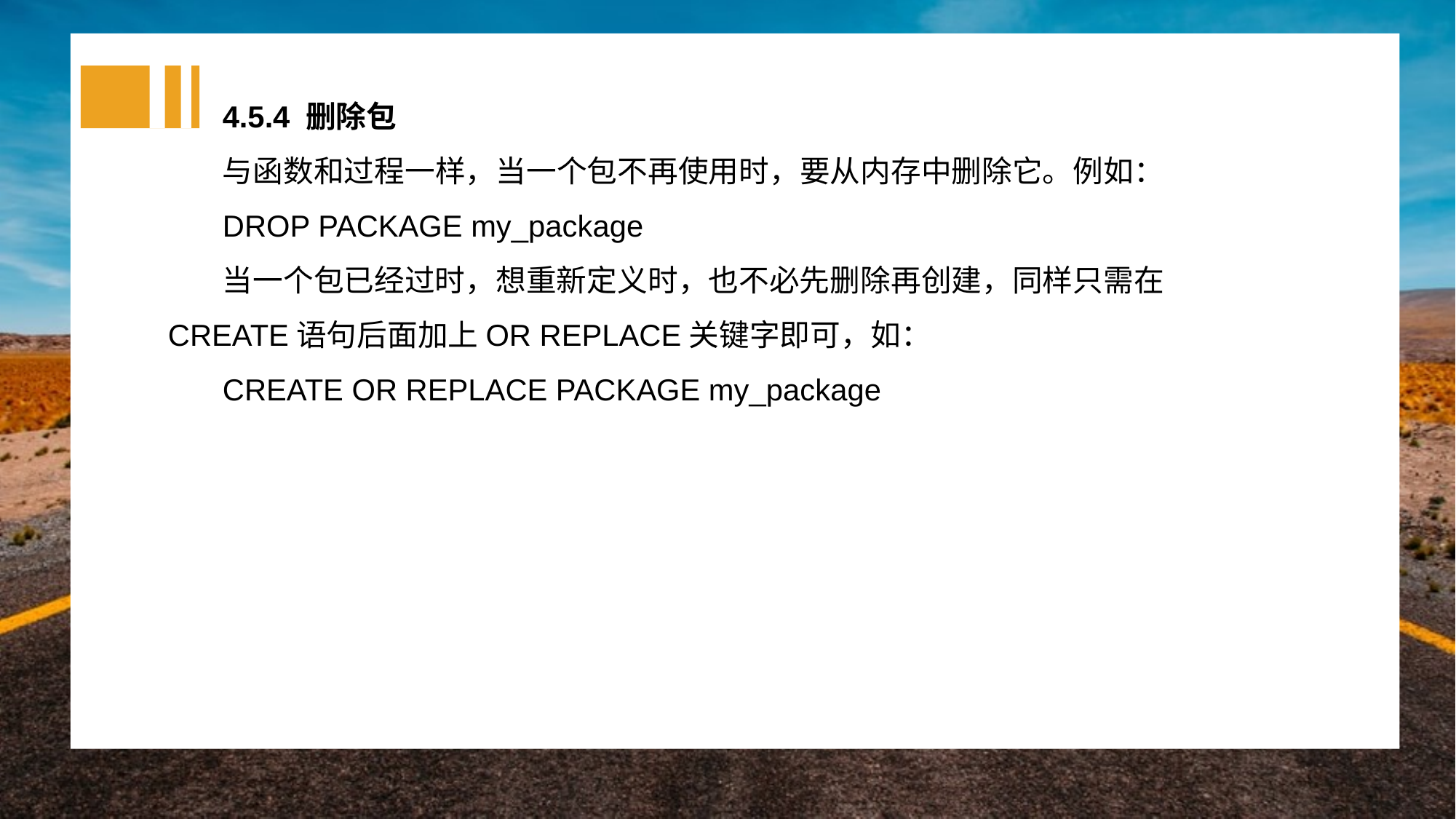

4.5.4 删除包
与函数和过程一样，当一个包不再使用时，要从内存中删除它。例如：
DROP PACKAGE my_package
当一个包已经过时，想重新定义时，也不必先删除再创建，同样只需在CREATE语句后面加上OR REPLACE关键字即可，如：
CREATE OR REPLACE PACKAGE my_package